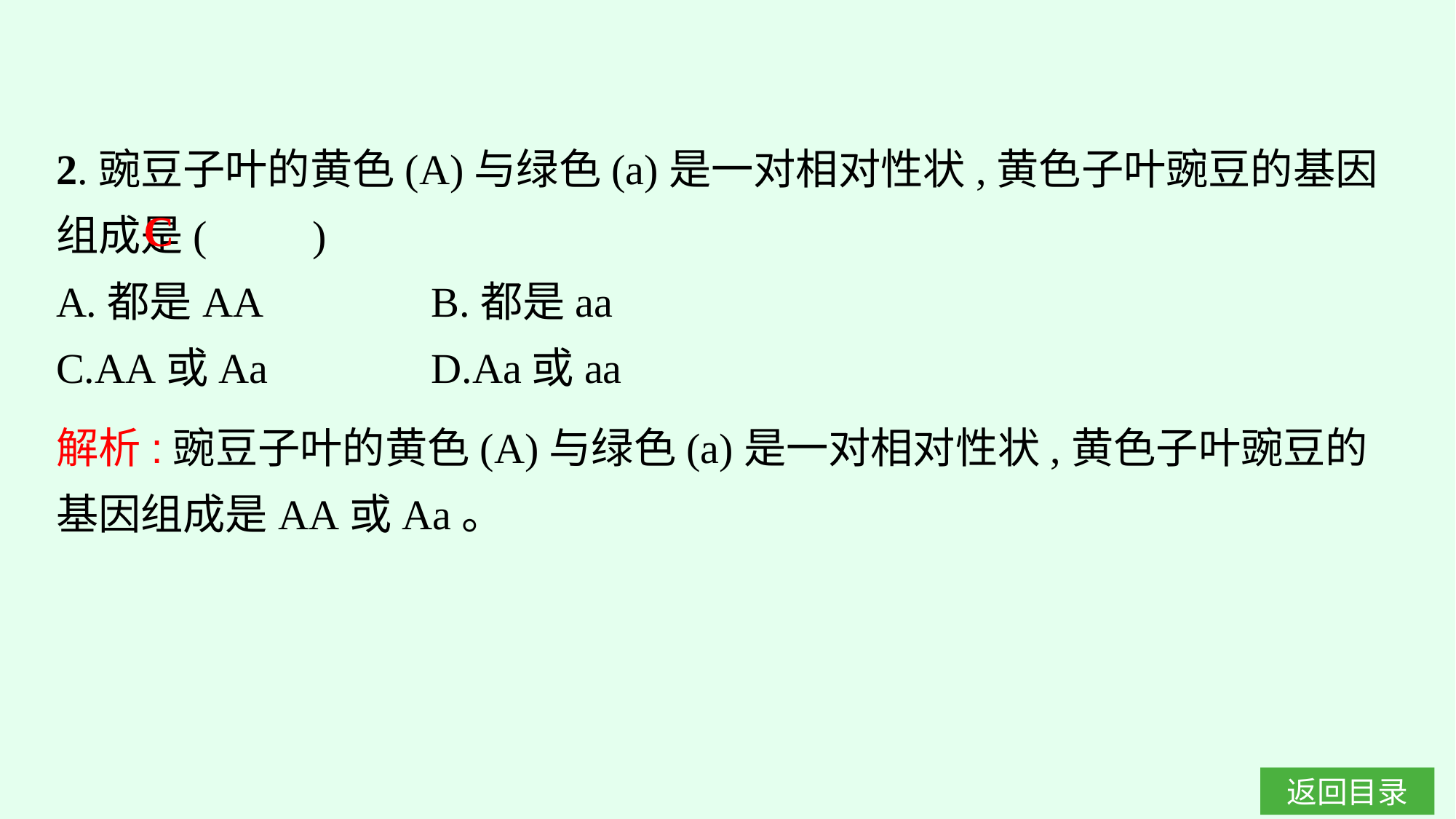

2.豌豆子叶的黄色(A)与绿色(a)是一对相对性状,黄色子叶豌豆的基因组成是(　　)
A.都是AA		B.都是aa
C.AA或Aa		D.Aa或aa
C
解析:豌豆子叶的黄色(A)与绿色(a)是一对相对性状,黄色子叶豌豆的基因组成是AA或Aa。